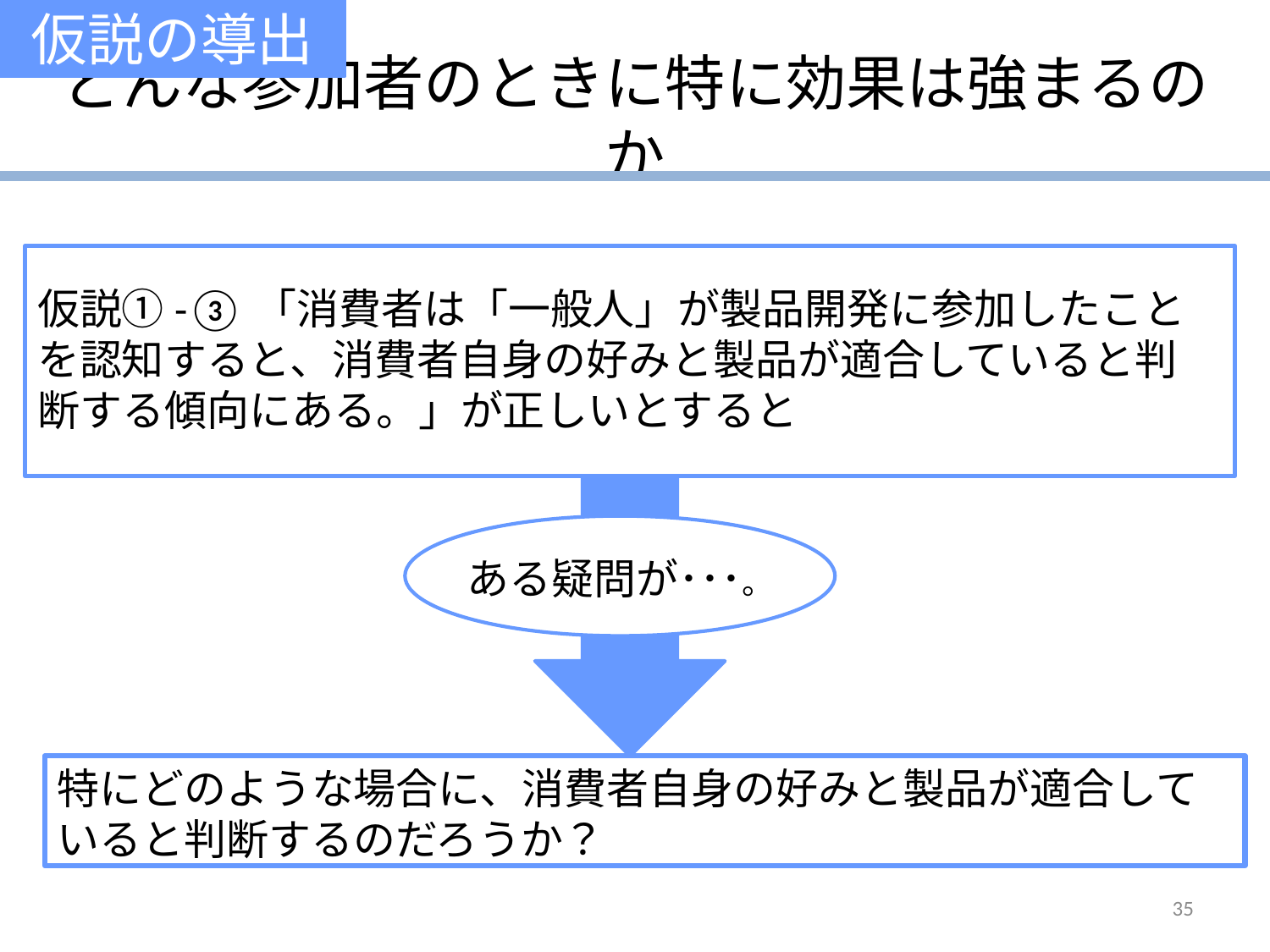

仮説の導出
# どんな参加者のときに特に効果は強まるのか

仮説①-③「消費者は「一般人」が製品開発に参加したことを認知すると、消費者自身の好みと製品が適合していると判断する傾向にある。」が正しいとすると

ある疑問が･･･。
特にどのような場合に、消費者自身の好みと製品が適合していると判断するのだろうか？

35